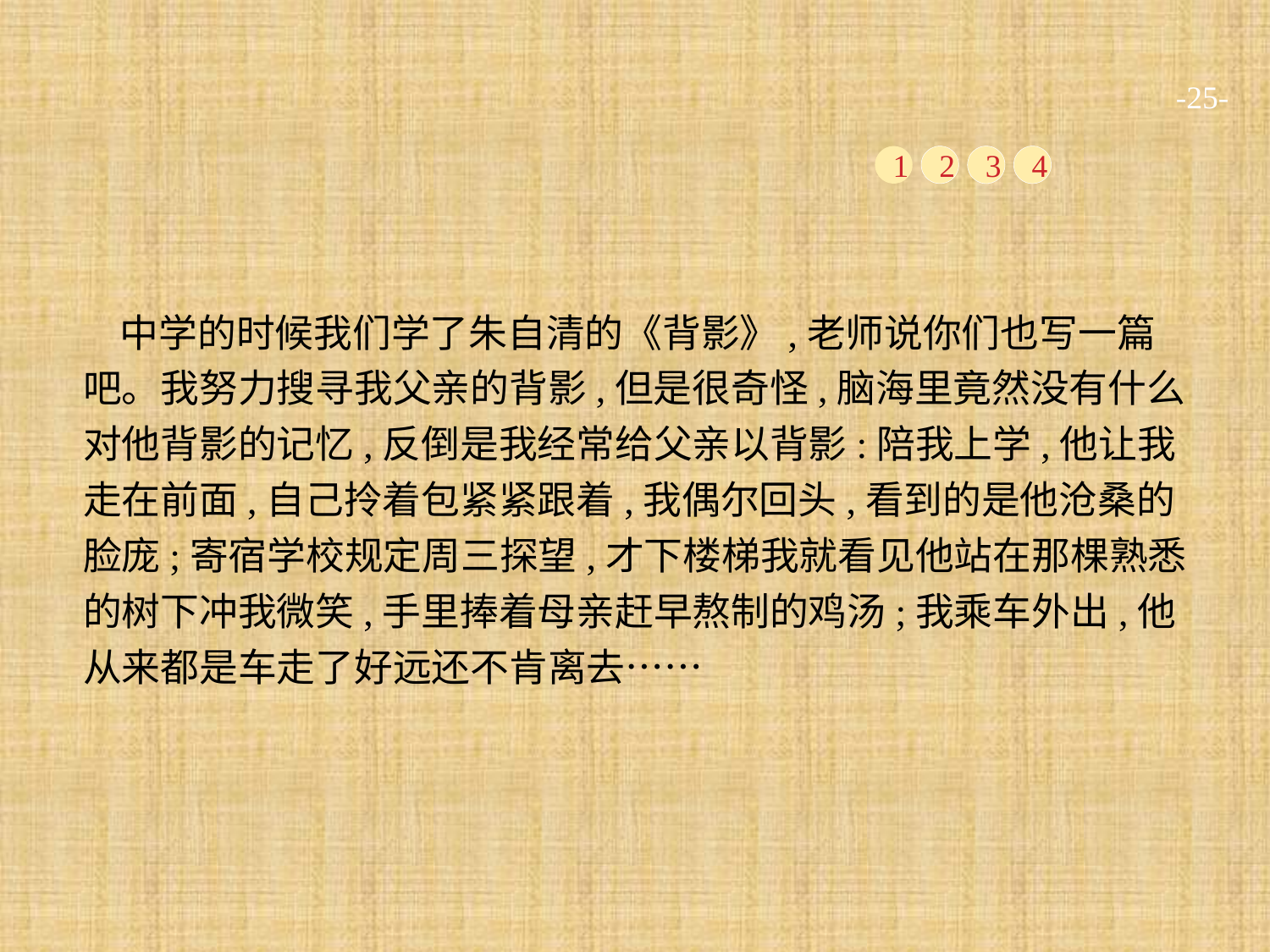

-25-
1
2
3
4
中学的时候我们学了朱自清的《背影》,老师说你们也写一篇吧。我努力搜寻我父亲的背影,但是很奇怪,脑海里竟然没有什么对他背影的记忆,反倒是我经常给父亲以背影:陪我上学,他让我走在前面,自己拎着包紧紧跟着,我偶尔回头,看到的是他沧桑的脸庞;寄宿学校规定周三探望,才下楼梯我就看见他站在那棵熟悉的树下冲我微笑,手里捧着母亲赶早熬制的鸡汤;我乘车外出,他从来都是车走了好远还不肯离去……